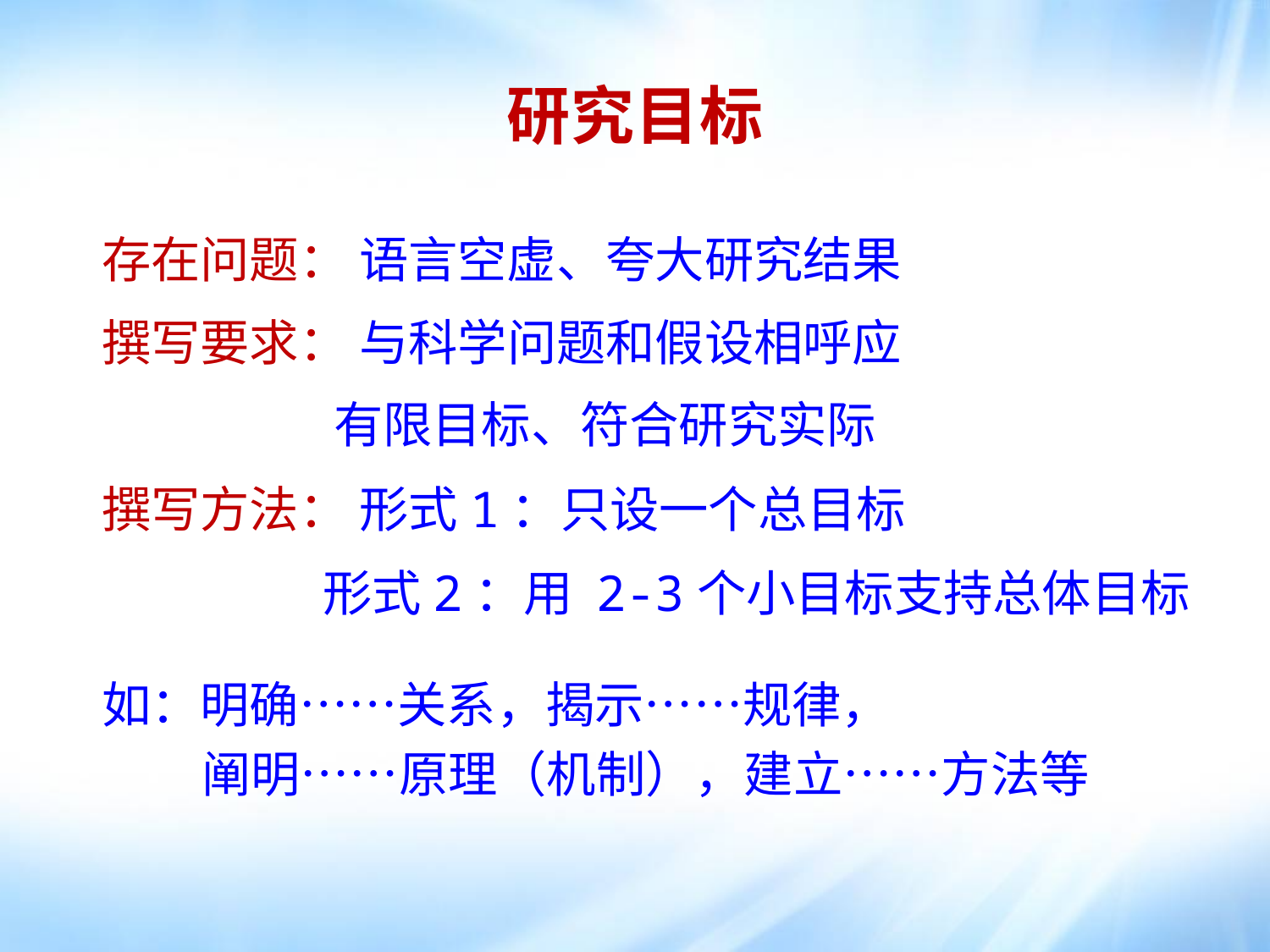

研究目标
存在问题： 语言空虚、夸大研究结果
撰写要求： 与科学问题和假设相呼应
                    有限目标、符合研究实际
撰写方法： 形式1：只设一个总目标
                   形式2：用 2-3个小目标支持总体目标
如：明确……关系，揭示……规律，
        阐明……原理（机制），建立……方法等